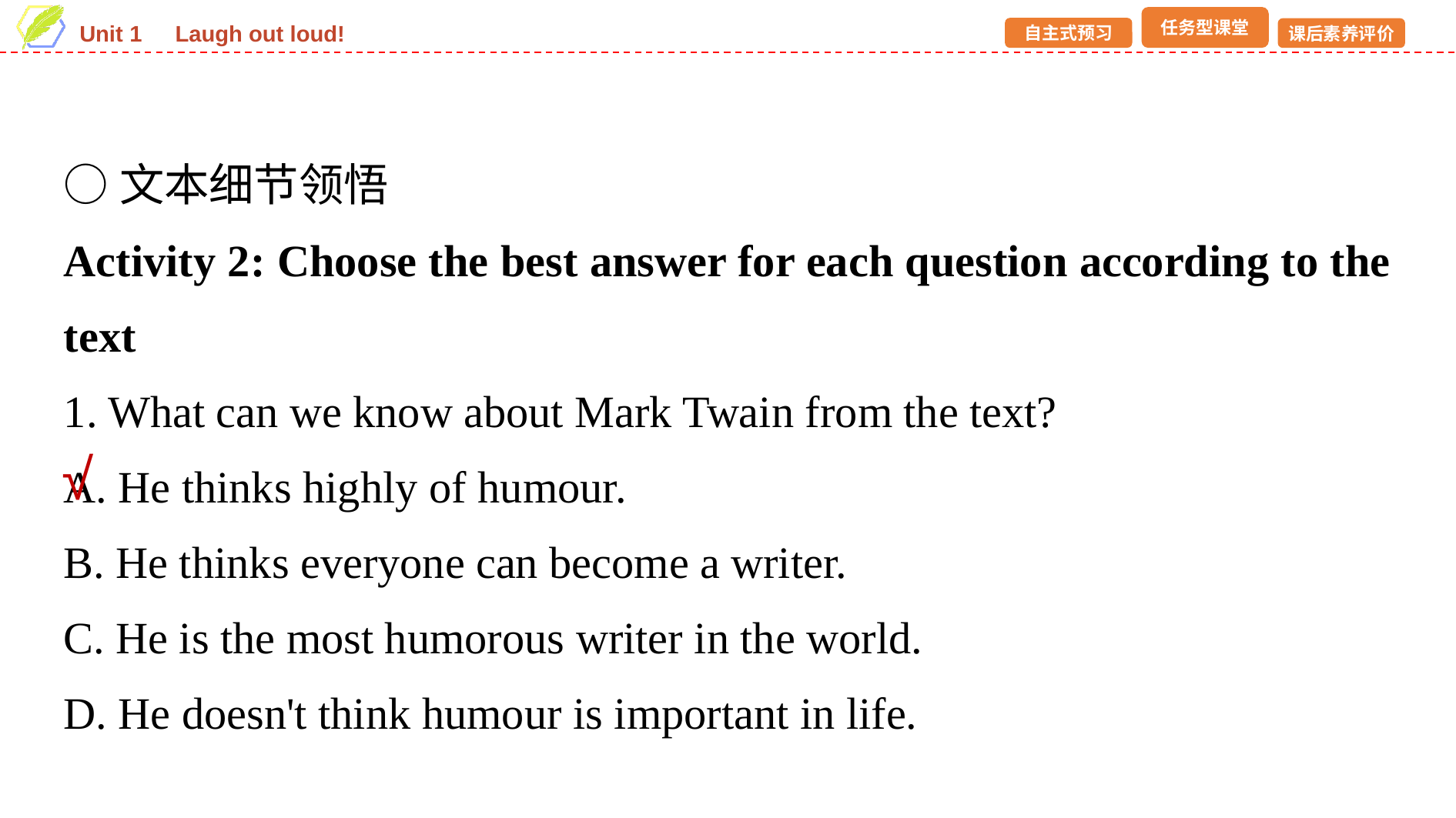

○文本细节领悟
Activity 2: Choose the best answer for each question according to the text
1. What can we know about Mark Twain from the text?
A. He thinks highly of humour.
B. He thinks everyone can become a writer.
C. He is the most humorous writer in the world.
D. He doesn't think humour is important in life.
√